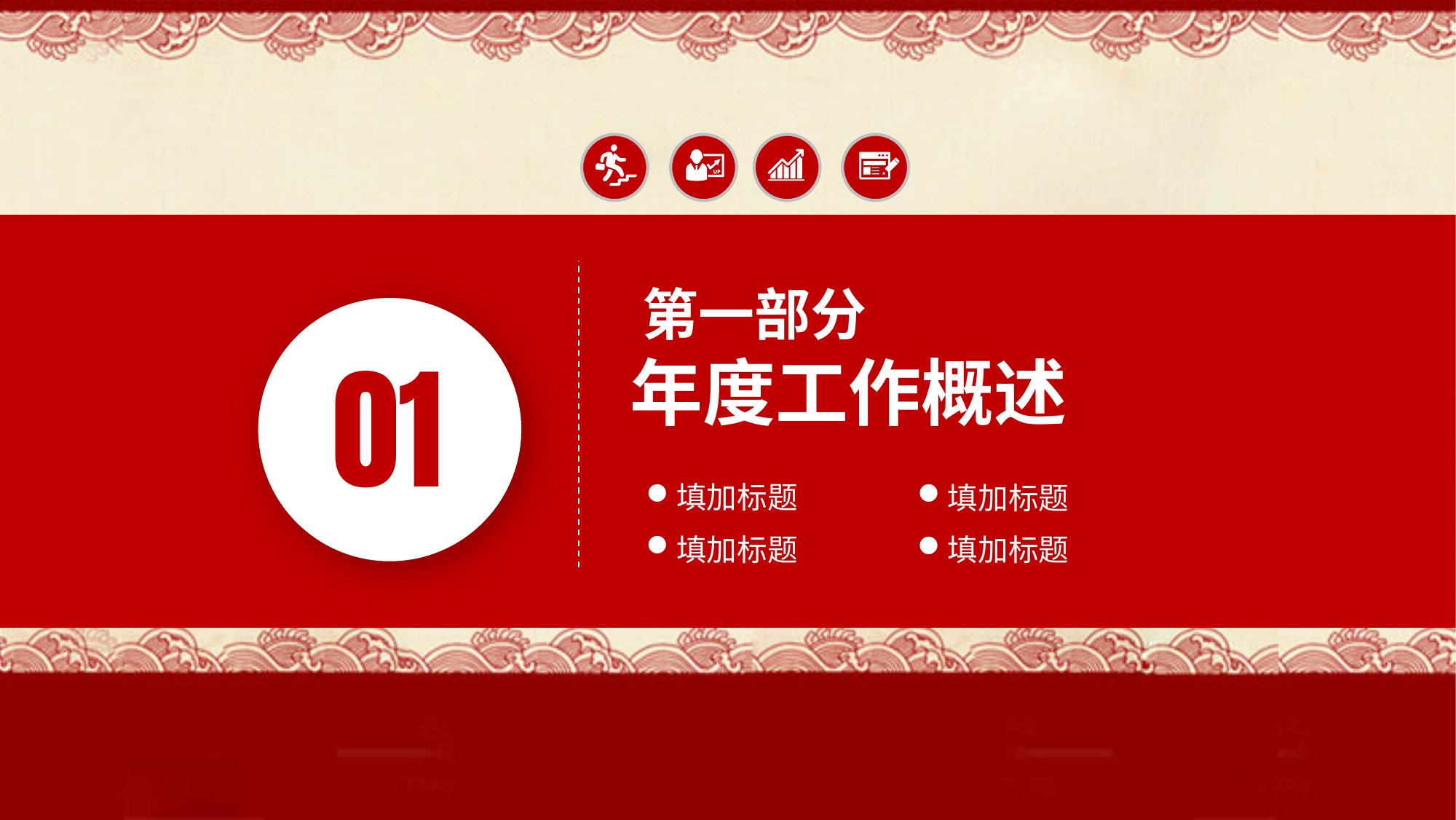

第一部分
年度工作概述

01
填加标题
填加标题
填加标题
填加标题